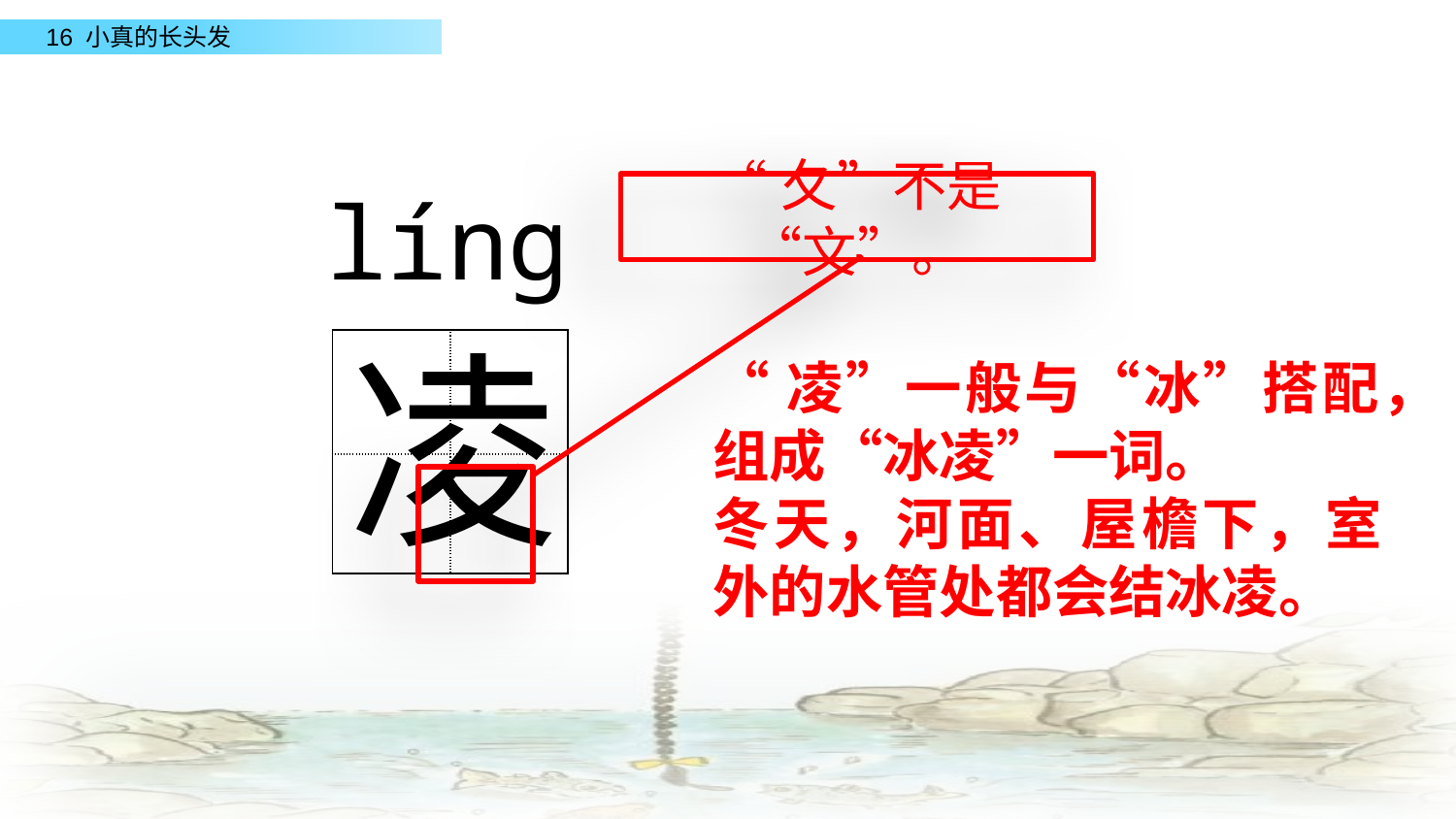

líng
“夂”不是“文”。
凌
|  |  |
| --- | --- |
|  |  |
“凌”一般与“冰”搭配，组成“冰凌”一词。
冬天，河面、屋檐下，室外的水管处都会结冰凌。